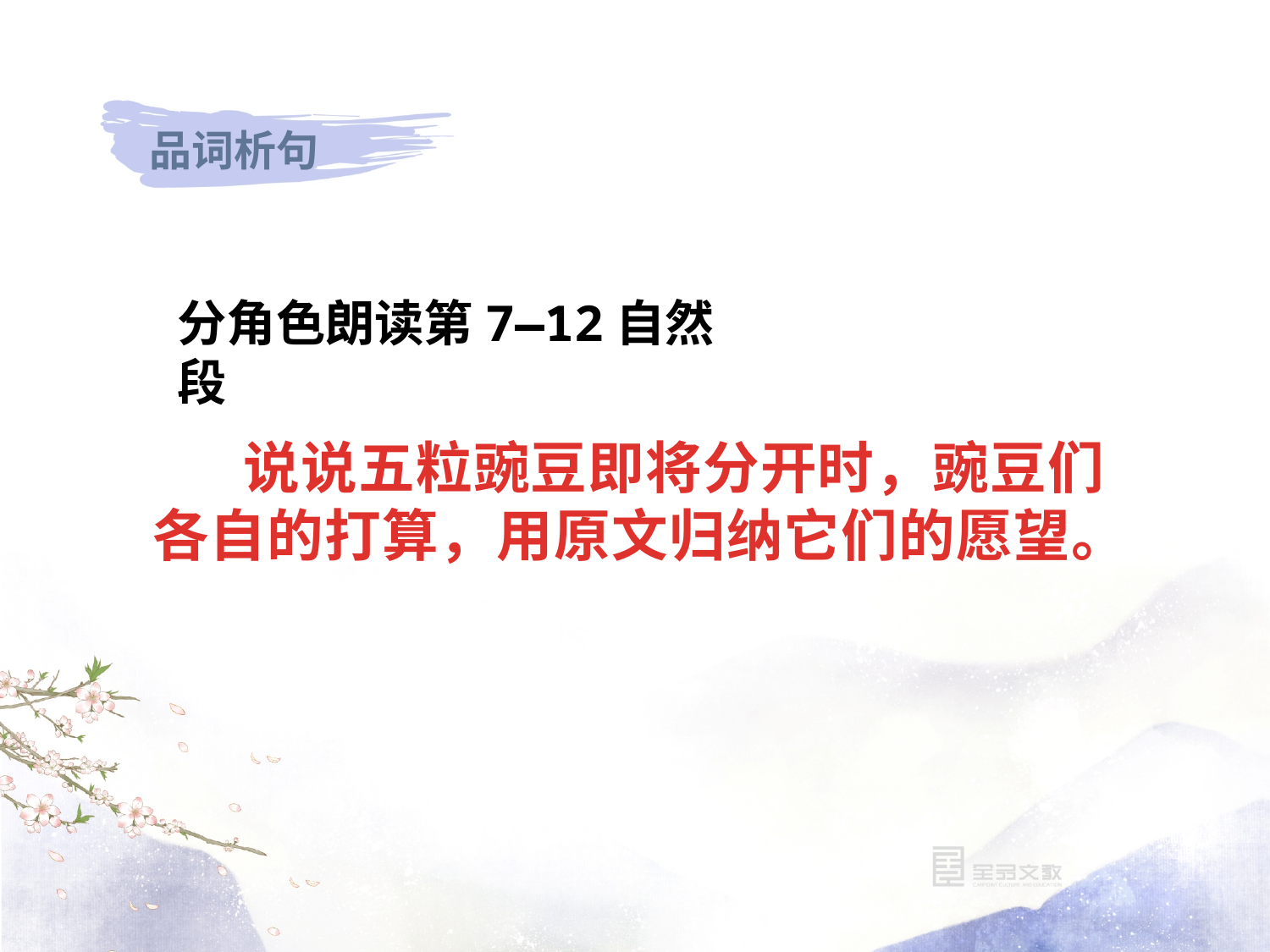

分角色朗读第7—12自然段
    说说五粒豌豆即将分开时，豌豆们各自的打算，用原文归纳它们的愿望。